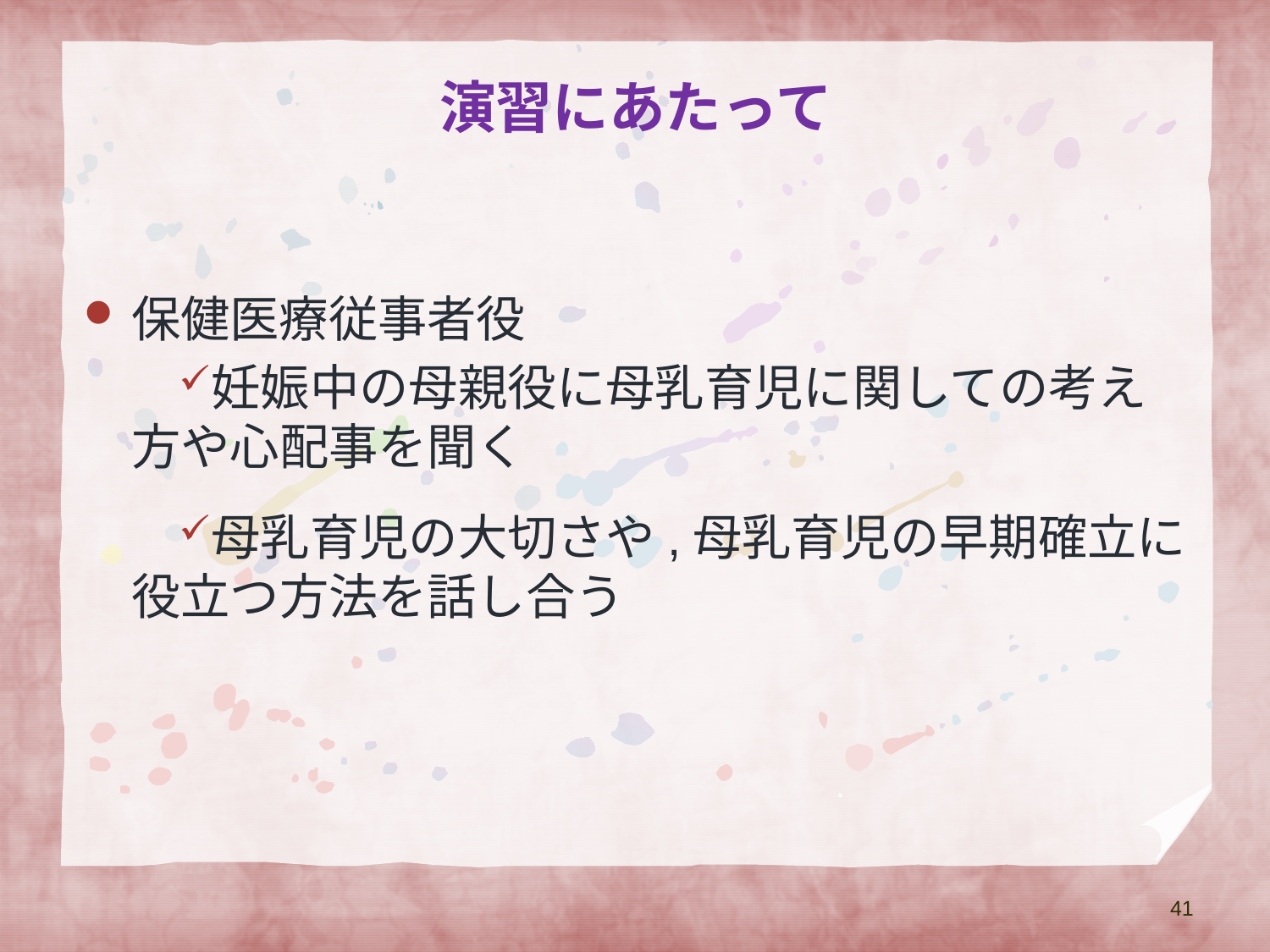

# 演習にあたって
保健医療従事者役
妊娠中の母親役に母乳育児に関しての考え方や心配事を聞く
母乳育児の大切さや,母乳育児の早期確立に役立つ方法を話し合う
41